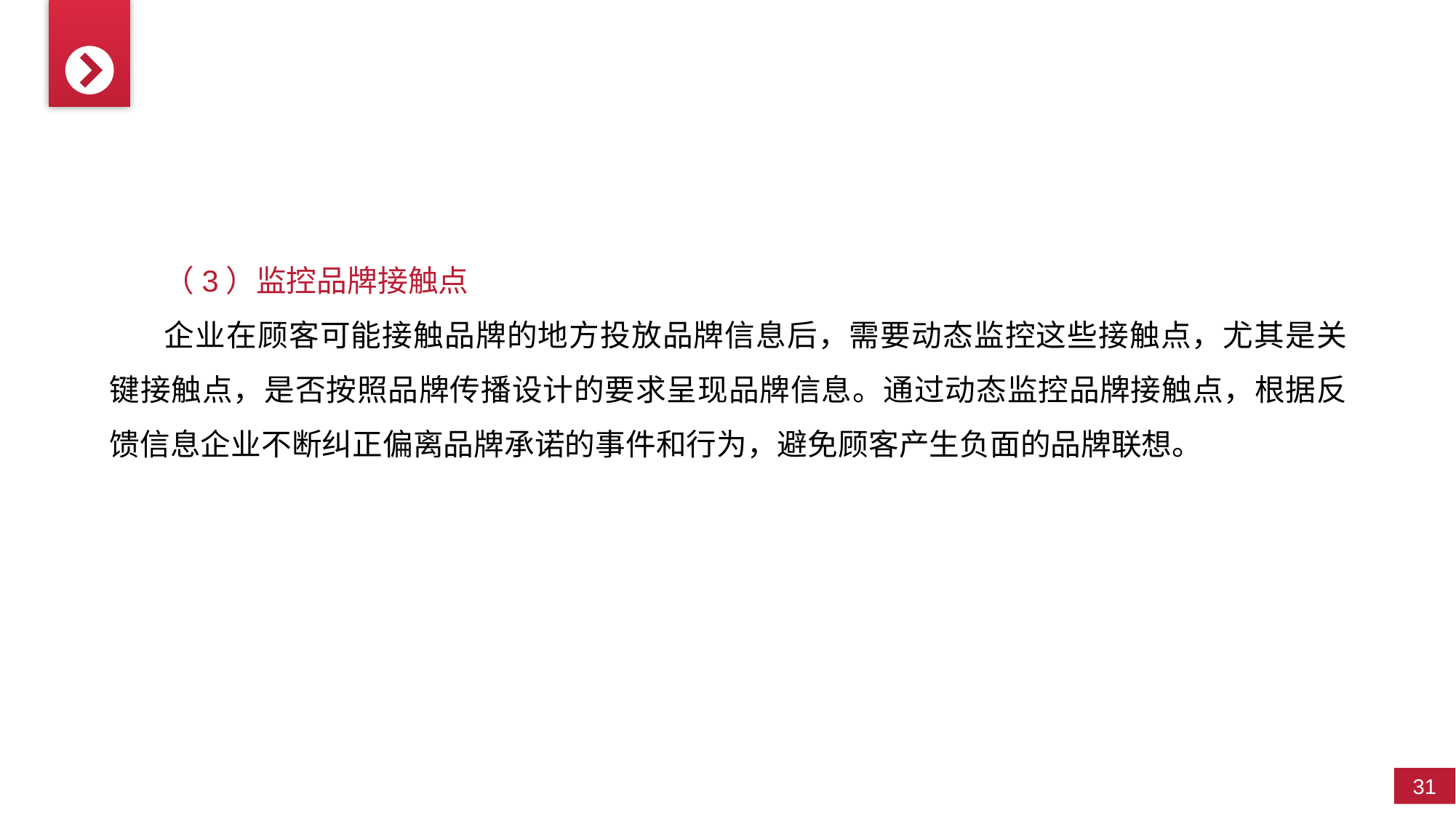

（3）监控品牌接触点
企业在顾客可能接触品牌的地方投放品牌信息后，需要动态监控这些接触点，尤其是关键接触点，是否按照品牌传播设计的要求呈现品牌信息。通过动态监控品牌接触点，根据反馈信息企业不断纠正偏离品牌承诺的事件和行为，避免顾客产生负面的品牌联想。